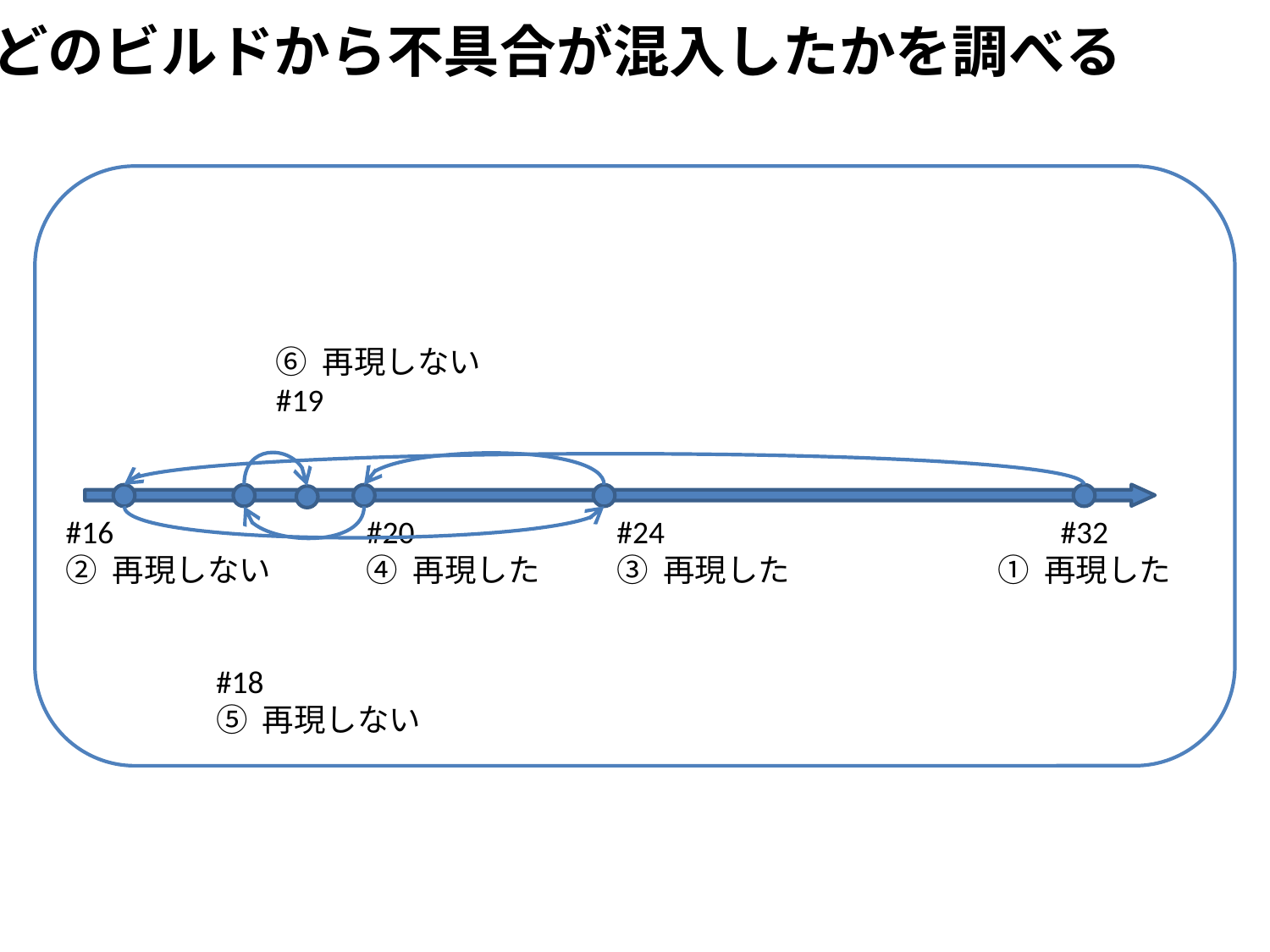

どのビルドから不具合が混入したかを調べる

⑥ 再現しない
#19

#16
② 再現しない
#20
④ 再現した
#24
③ 再現した
#32
① 再現した
#18
⑤ 再現しない